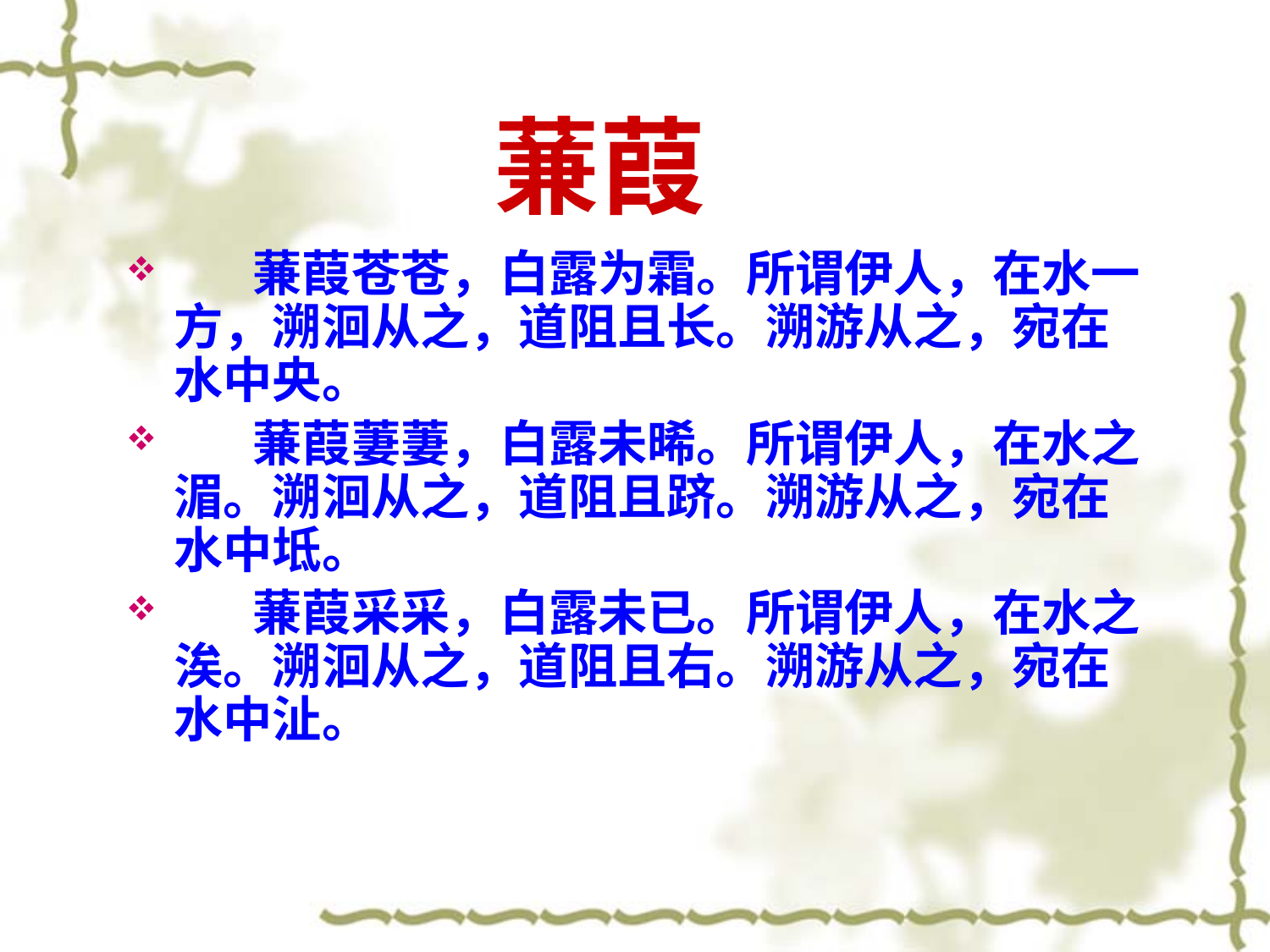

# 蒹葭
      蒹葭苍苍，白露为霜。所谓伊人，在水一方，溯洄从之，道阻且长。溯游从之，宛在水中央。
      蒹葭萋萋，白露未晞。所谓伊人，在水之湄。溯洄从之，道阻且跻。溯游从之，宛在水中坻。
      蒹葭采采，白露未已。所谓伊人，在水之涘。溯洄从之，道阻且右。溯游从之，宛在水中沚。